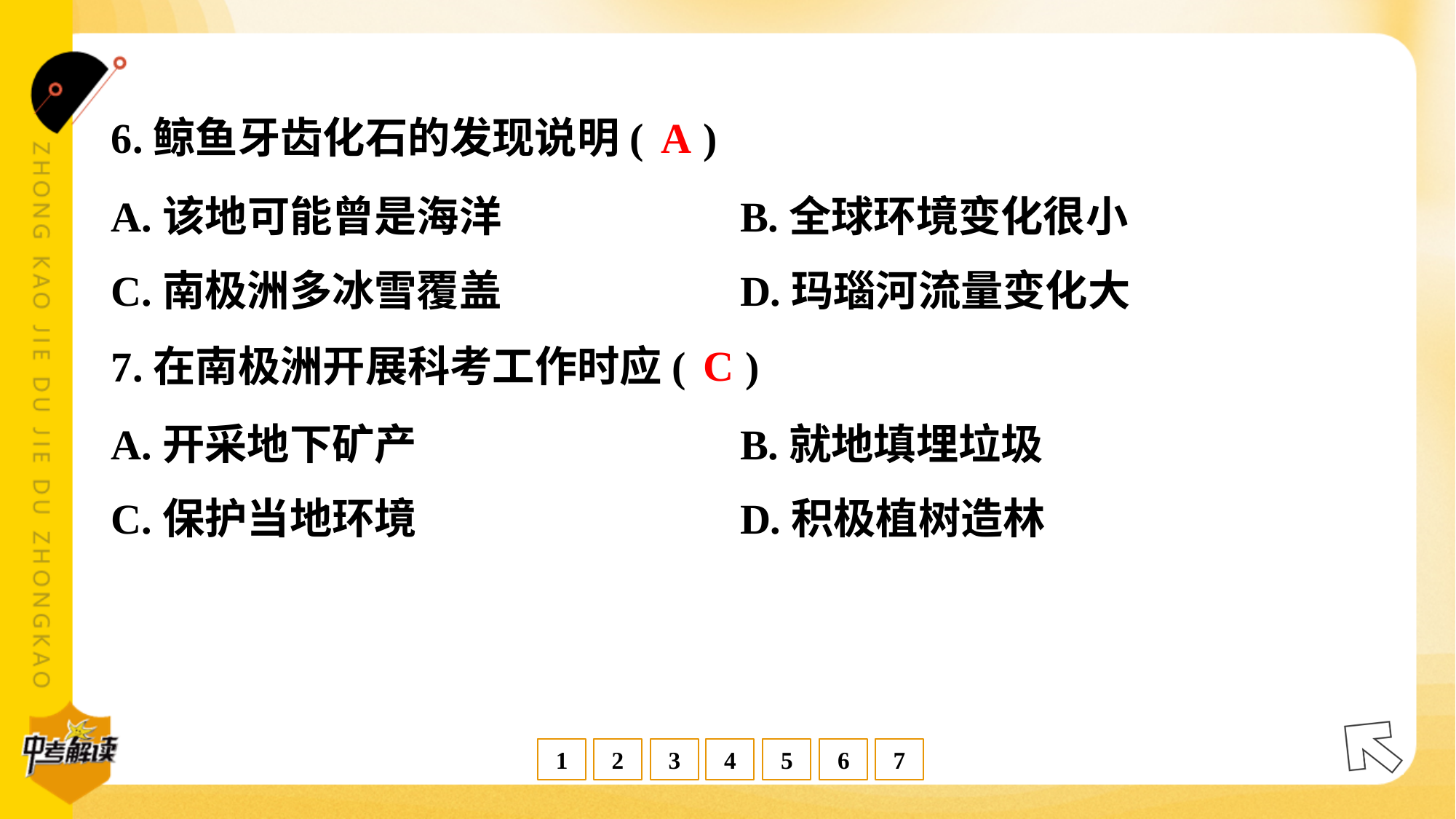

A
6.鲸鱼牙齿化石的发现说明(     )
A.该地可能曾是海洋	B.全球环境变化很小
C.南极洲多冰雪覆盖	D.玛瑙河流量变化大
C
7.在南极洲开展科考工作时应(     )
A.开采地下矿产	B.就地填埋垃圾
C.保护当地环境	D.积极植树造林